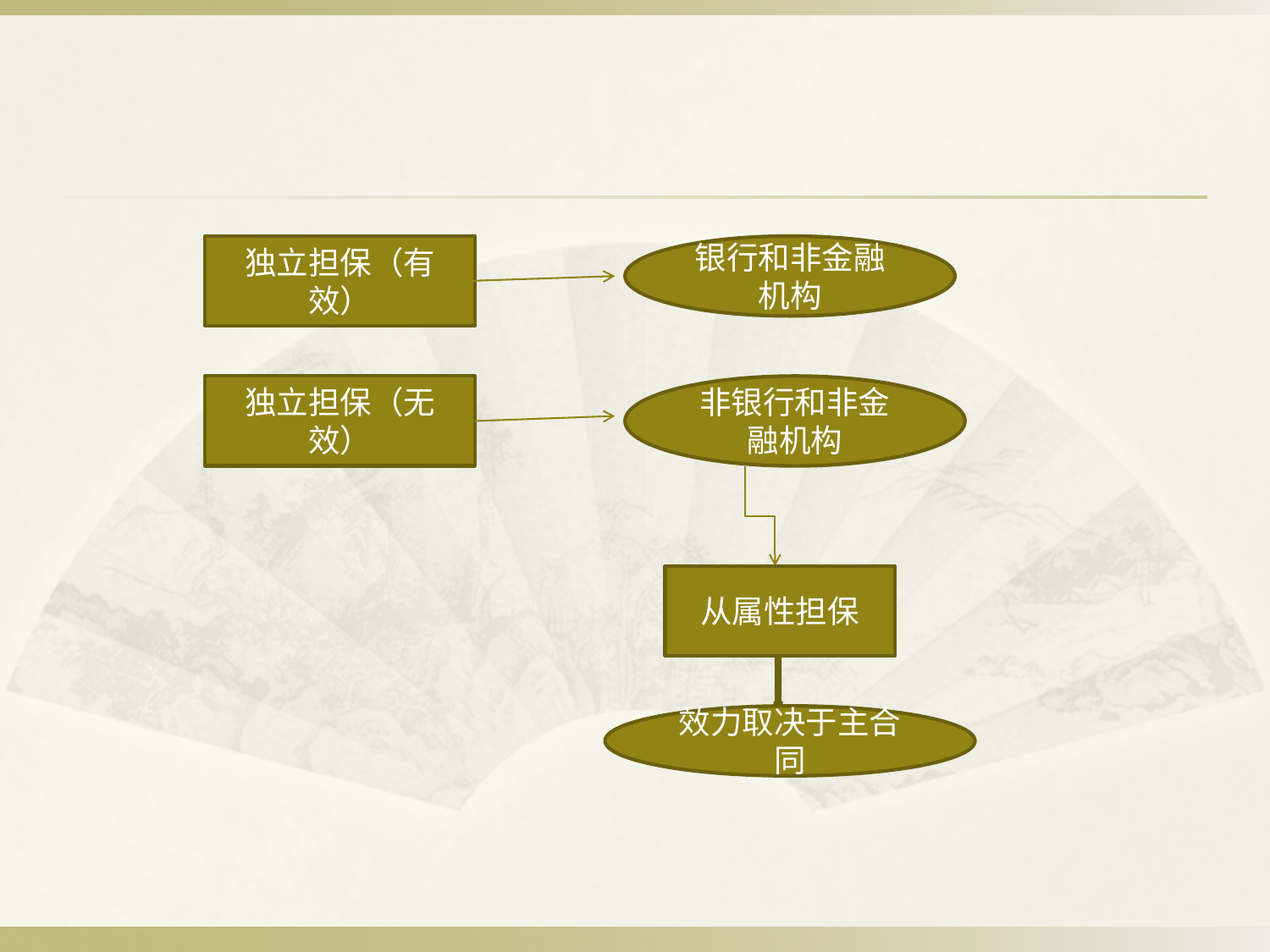

独立担保（有效）
银行和非金融机构
独立担保（无效）
非银行和非金融机构
从属性担保

效力取决于主合同